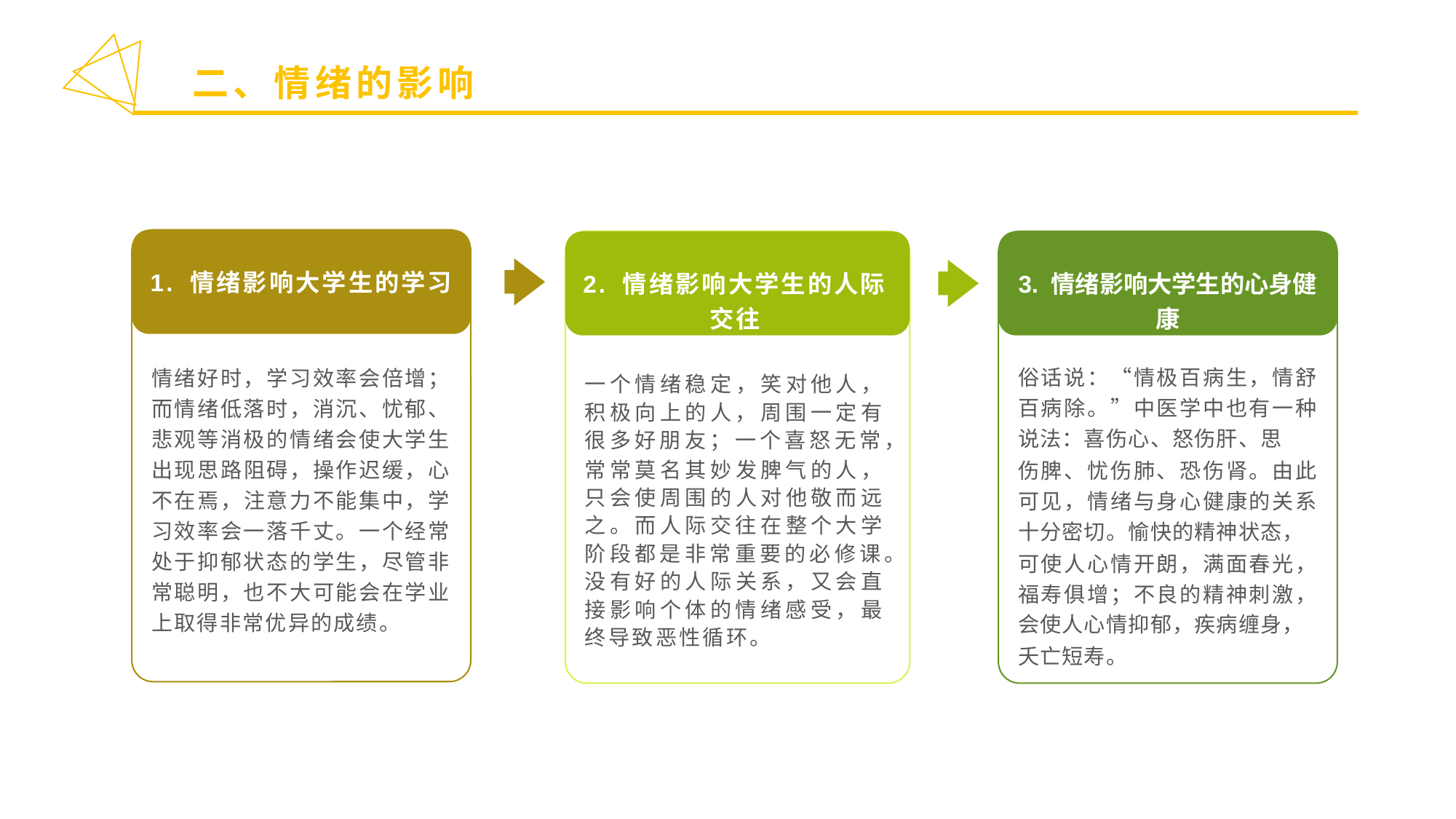

二、情绪的影响

1. 情绪影响大学生的学习

情绪好时，学习效率会倍增；而情绪低落时，消沉、忧郁、悲观等消极的情绪会使大学生出现思路阻碍，操作迟缓，心不在焉，注意力不能集中，学习效率会一落千丈。一个经常处于抑郁状态的学生，尽管非常聪明，也不大可能会在学业上取得非常优异的成绩。

2. 情绪影响大学生的人际交往

一个情绪稳定，笑对他人，积极向上的人，周围一定有很多好朋友；一个喜怒无常，
常常莫名其妙发脾气的人，只会使周围的人对他敬而远之。而人际交往在整个大学阶段都是非常重要的必修课。没有好的人际关系，又会直接影响个体的情绪感受，最终导致恶性循环。

3. 情绪影响大学生的心身健康
俗话说：“情极百病生，情舒百病除。”中医学中也有一种说法：喜伤心、怒伤肝、思
伤脾、忧伤肺、恐伤肾。由此可见，情绪与身心健康的关系十分密切。愉快的精神状态，
可使人心情开朗，满面春光，福寿俱增；不良的精神刺激，会使人心情抑郁，疾病缠身，
夭亡短寿。